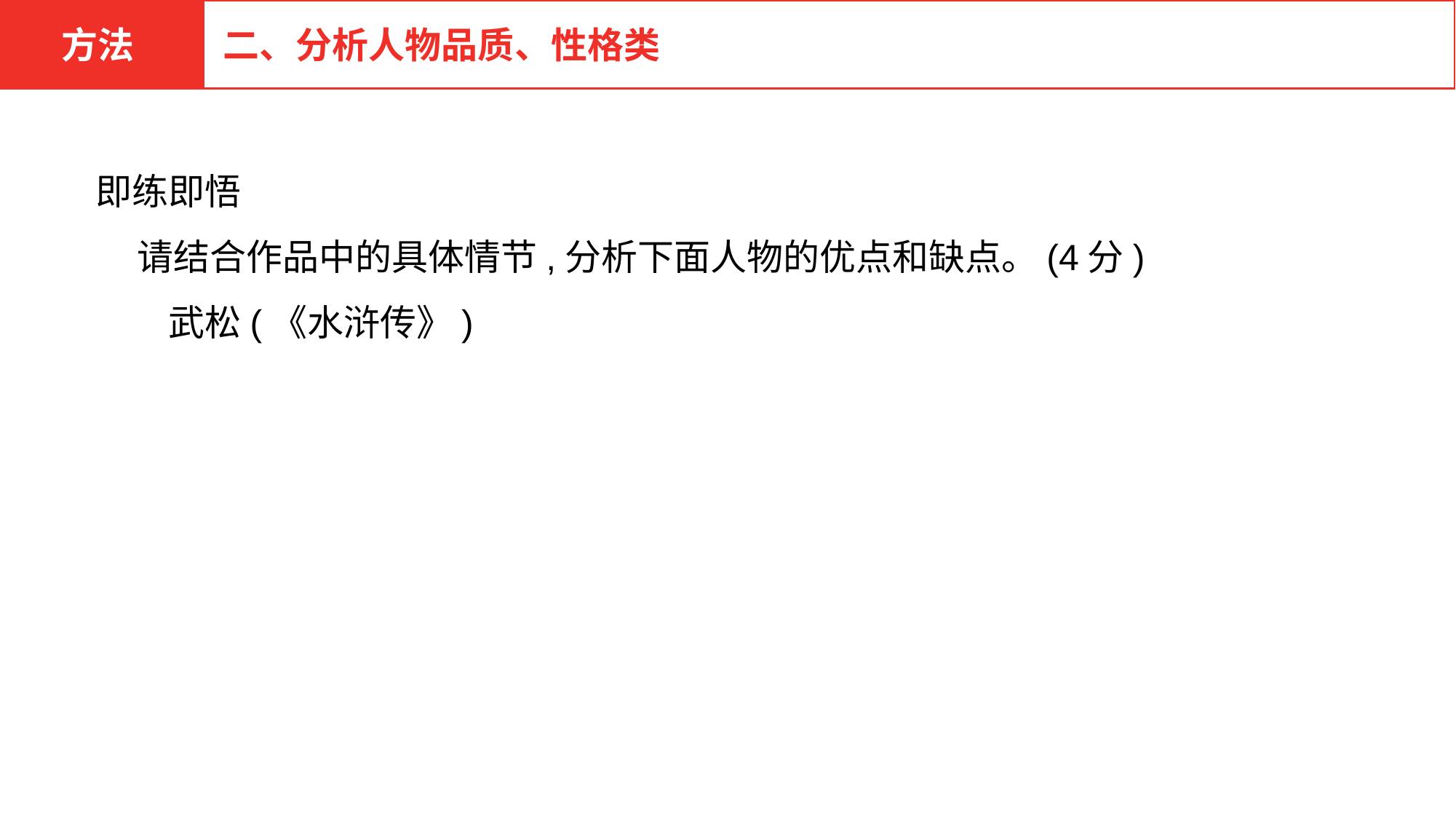

方法
二、分析人物品质、性格类
即练即悟
    请结合作品中的具体情节,分析下面人物的优点和缺点。(4分)
　　武松(《水浒传》)